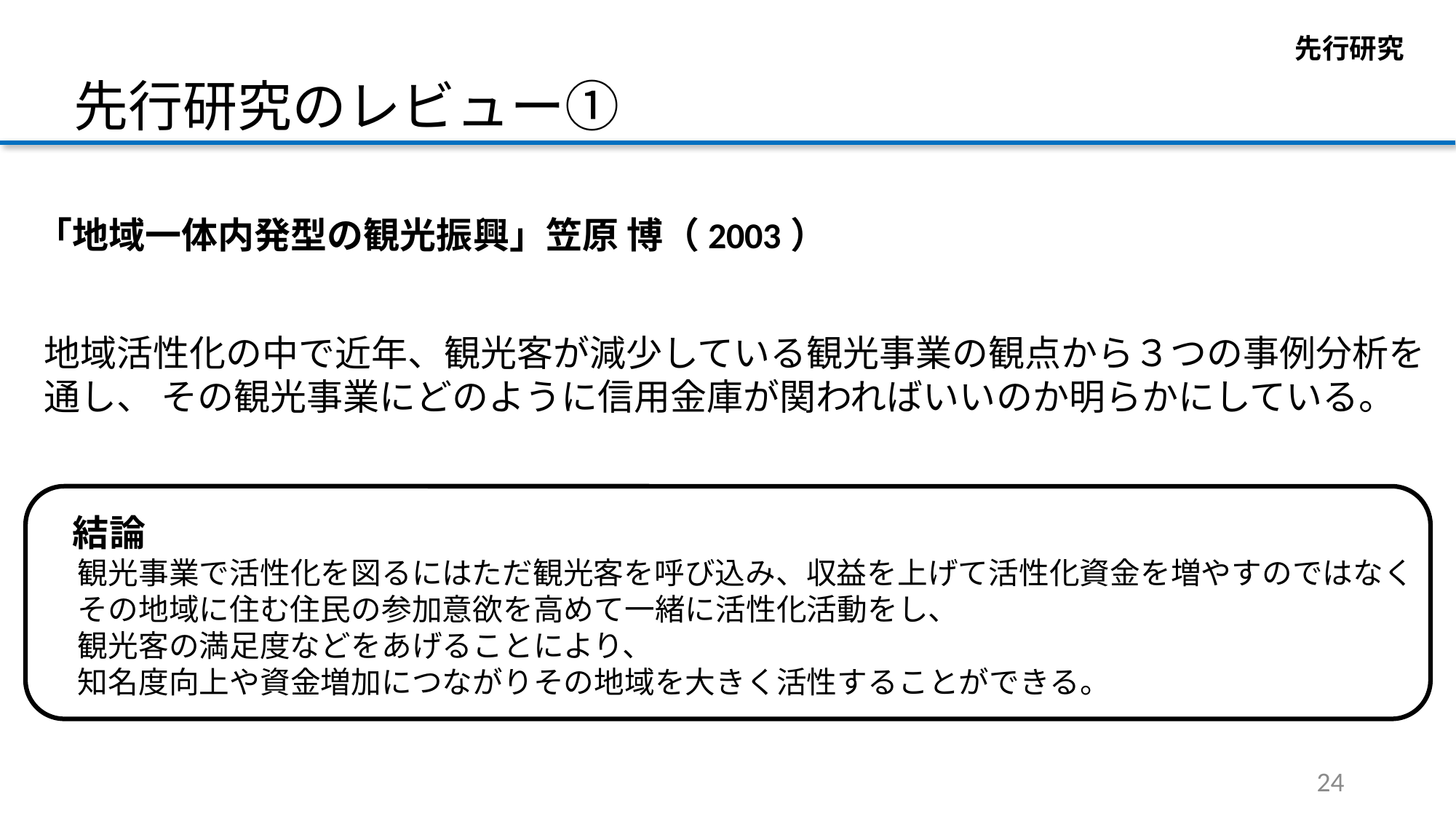

先行研究
先行研究のレビュー①
「地域一体内発型の観光振興」笠原 博（2003）
地域活性化の中で近年、観光客が減少している観光事業の観点から３つの事例分析を
通し、 その観光事業にどのように信用金庫が関わればいいのか明らかにしている。

観光事業で活性化を図るにはただ観光客を呼び込み、収益を上げて活性化資金を増やすのではなく
その地域に住む住民の参加意欲を高めて一緒に活性化活動をし、
観光客の満足度などをあげることにより、
知名度向上や資金増加につながりその地域を大きく活性することができる。

結論
24